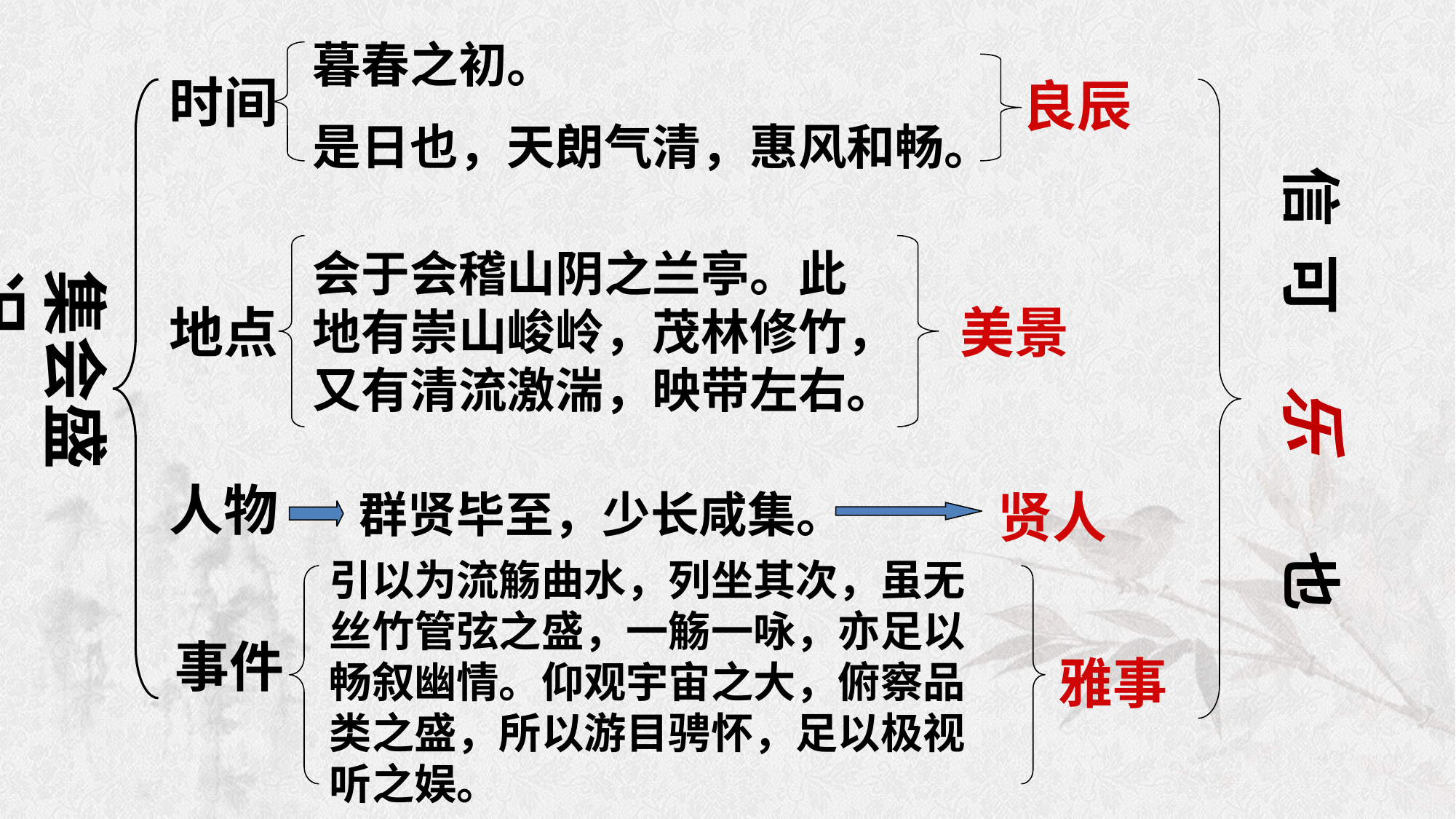

暮春之初。
是日也，天朗气清，惠风和畅。

时间
良辰

信  可     乐       也

会于会稽山阴之兰亭。此地有崇山峻岭，茂林修竹，又有清流激湍，映带左右。
集会盛况
地点
美景
人物
贤人
群贤毕至，少长咸集。

引以为流觞曲水，列坐其次，虽无丝竹管弦之盛，一觞一咏，亦足以畅叙幽情。仰观宇宙之大，俯察品类之盛，所以游目骋怀，足以极视听之娱。

事件
雅事